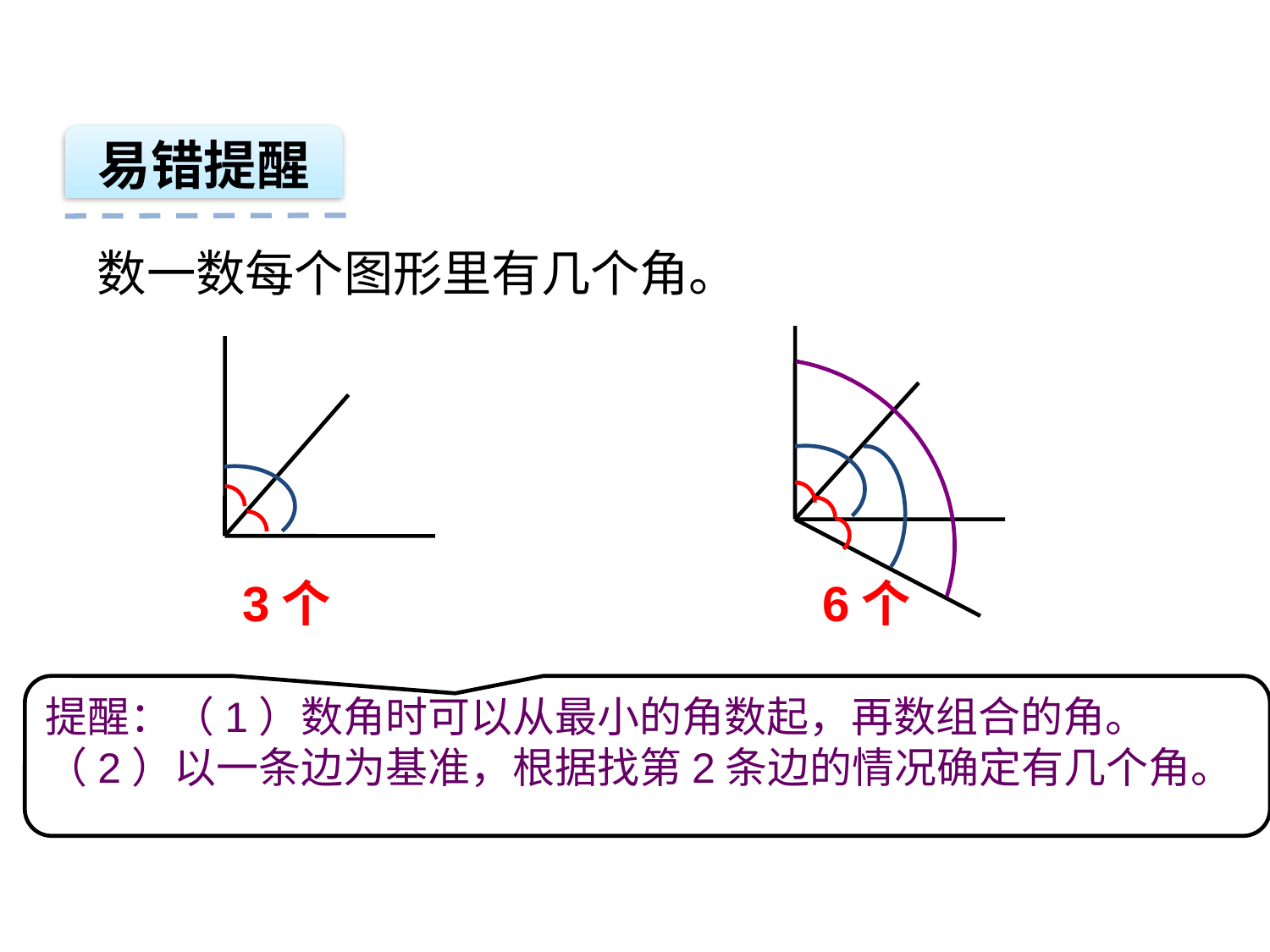

易错提醒
数一数每个图形里有几个角。

3个
6个
提醒：（1）数角时可以从最小的角数起，再数组合的角。（2）以一条边为基准，根据找第2条边的情况确定有几个角。